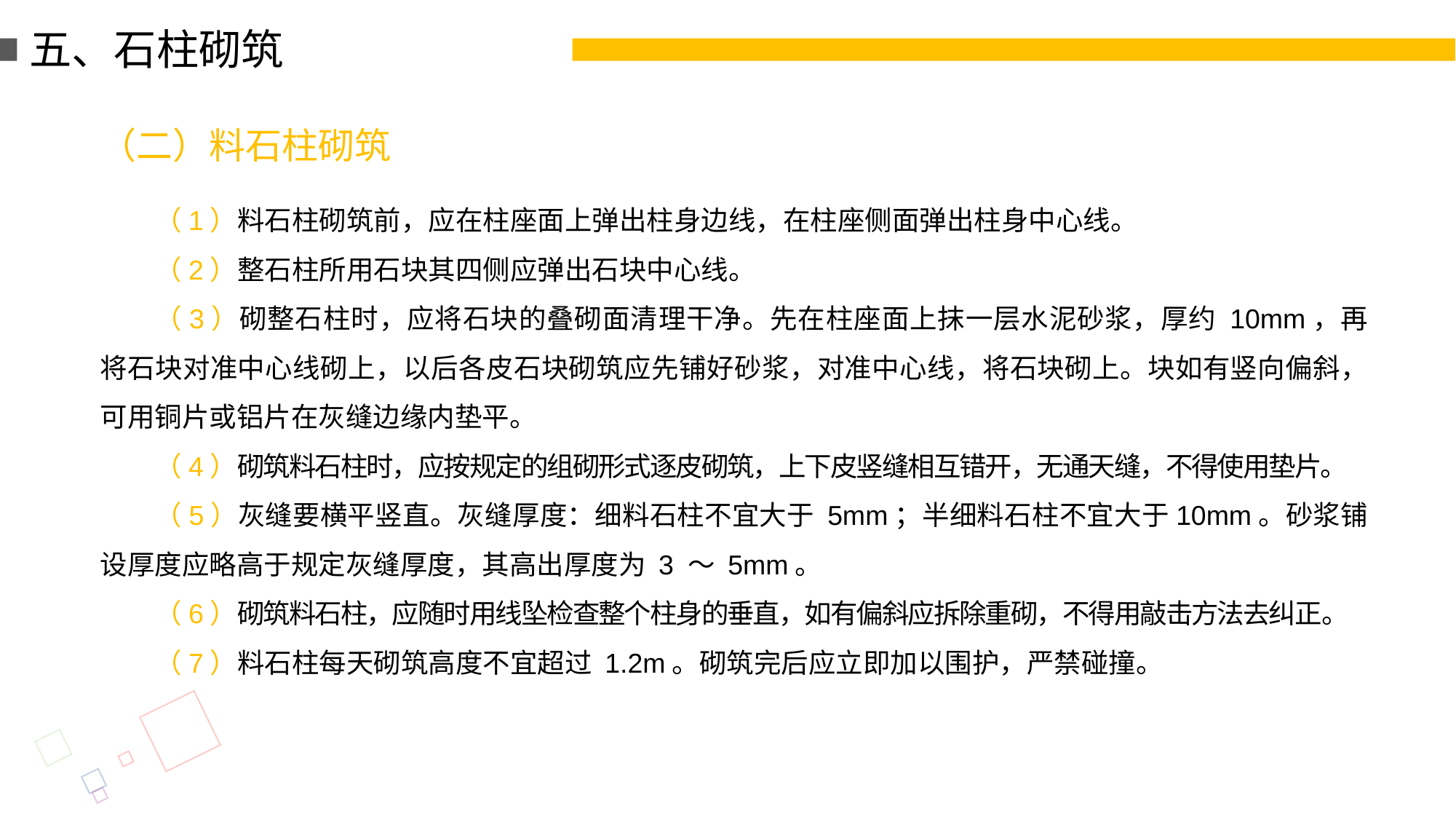

五、石柱砌筑
（二）料石柱砌筑
（1）料石柱砌筑前，应在柱座面上弹出柱身边线，在柱座侧面弹出柱身中心线。
（2）整石柱所用石块其四侧应弹出石块中心线。
（3）砌整石柱时，应将石块的叠砌面清理干净。先在柱座面上抹一层水泥砂浆，厚约 10mm，再将石块对准中心线砌上，以后各皮石块砌筑应先铺好砂浆，对准中心线，将石块砌上。块如有竖向偏斜，可用铜片或铝片在灰缝边缘内垫平。
（4）砌筑料石柱时，应按规定的组砌形式逐皮砌筑，上下皮竖缝相互错开，无通天缝，不得使用垫片。
（5）灰缝要横平竖直。灰缝厚度：细料石柱不宜大于 5mm；半细料石柱不宜大于10mm。砂浆铺设厚度应略高于规定灰缝厚度，其高出厚度为 3 ～ 5mm。
（6）砌筑料石柱，应随时用线坠检查整个柱身的垂直，如有偏斜应拆除重砌，不得用敲击方法去纠正。
（7）料石柱每天砌筑高度不宜超过 1.2m。砌筑完后应立即加以围护，严禁碰撞。